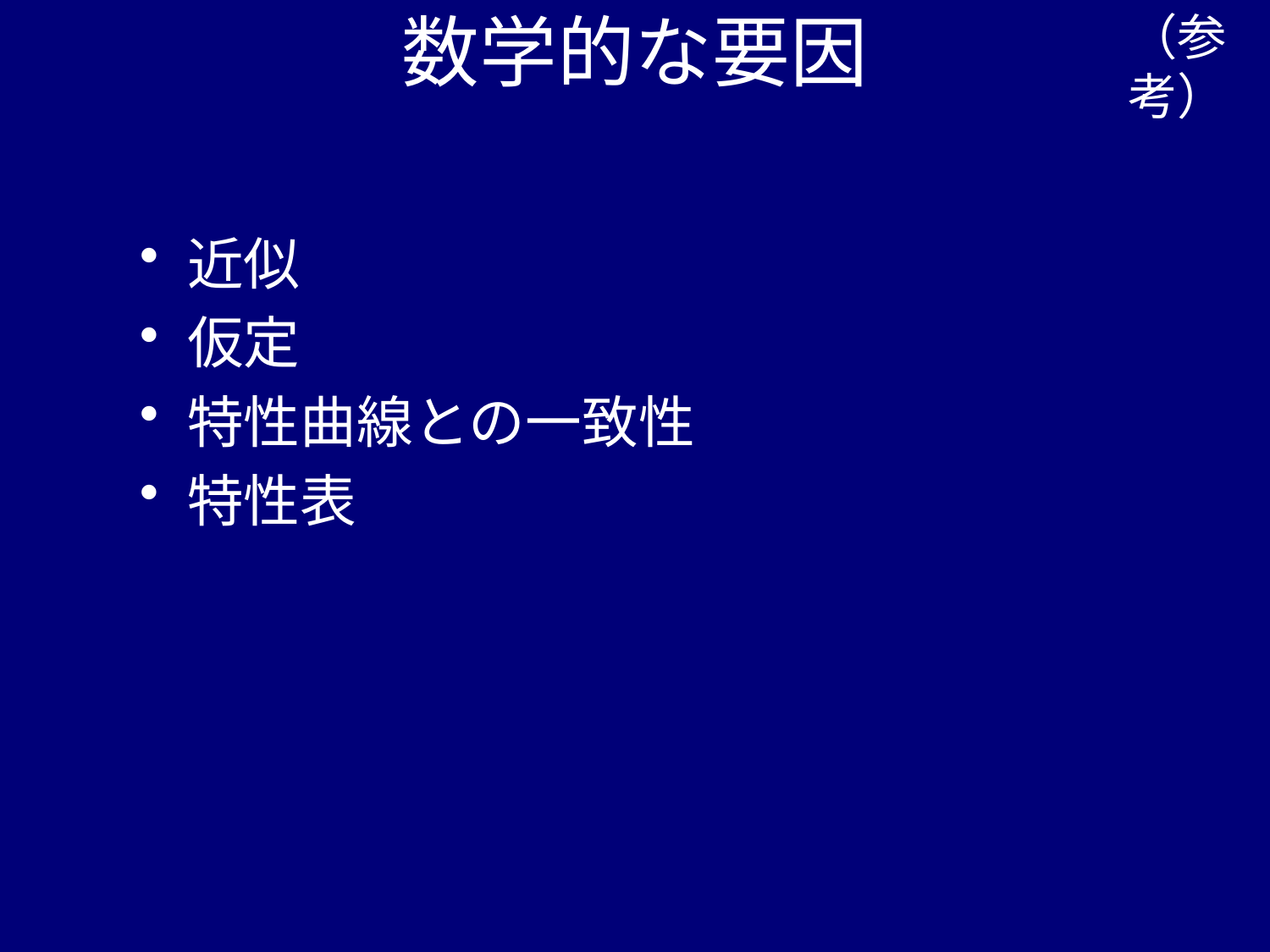

（参考）
# 数学的な要因
近似
仮定
特性曲線との一致性
特性表